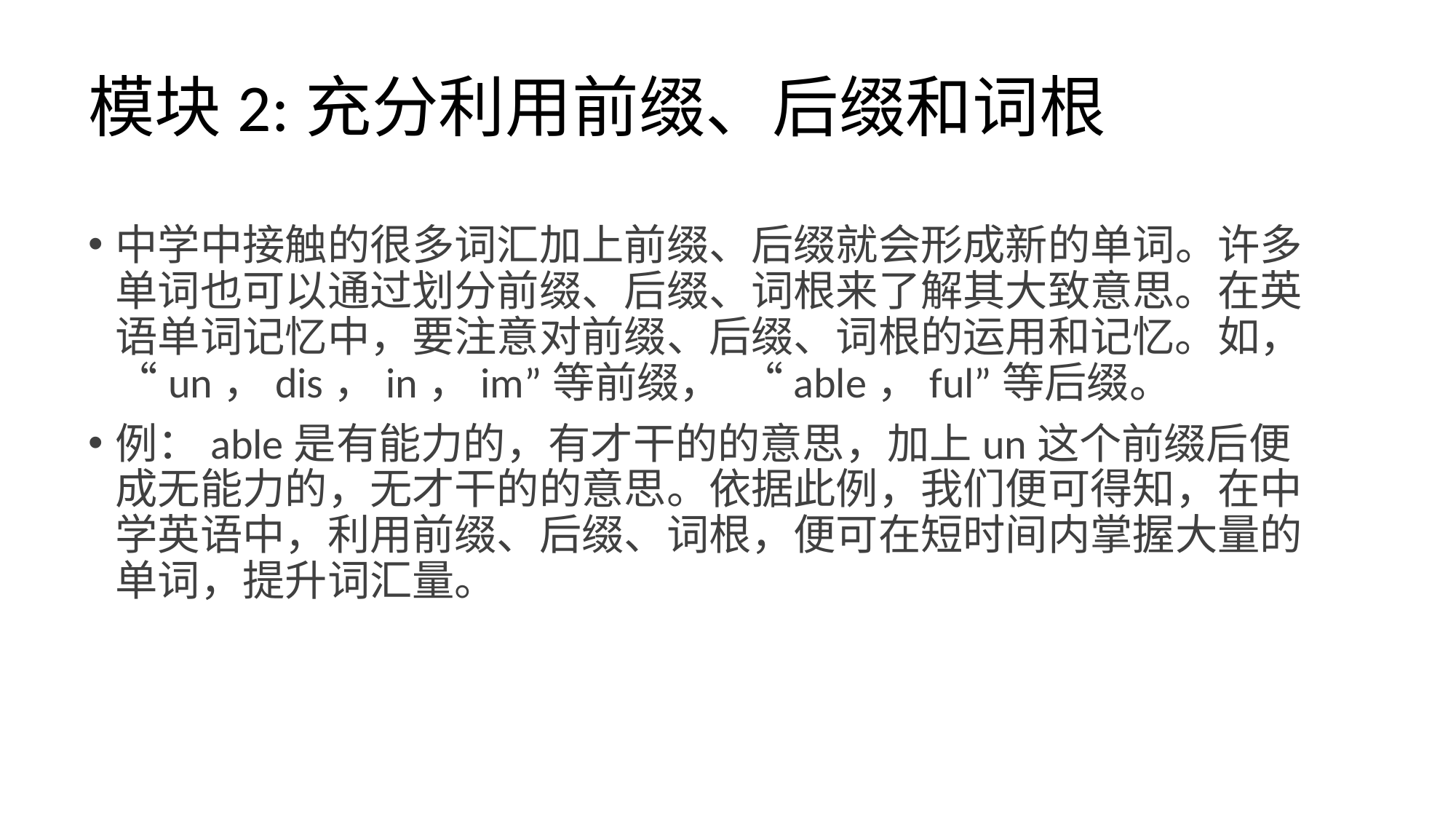

# 模块2:充分利用前缀、后缀和词根
中学中接触的很多词汇加上前缀、后缀就会形成新的单词。许多单词也可以通过划分前缀、后缀、词根来了解其大致意思。在英语单词记忆中，要注意对前缀、后缀、词根的运用和记忆。如，“un，dis，in，im”等前缀，  “able，ful”等后缀。
例：able是有能力的，有才干的的意思，加上un这个前缀后便成无能力的，无才干的的意思。依据此例，我们便可得知，在中学英语中，利用前缀、后缀、词根，便可在短时间内掌握大量的单词，提升词汇量。